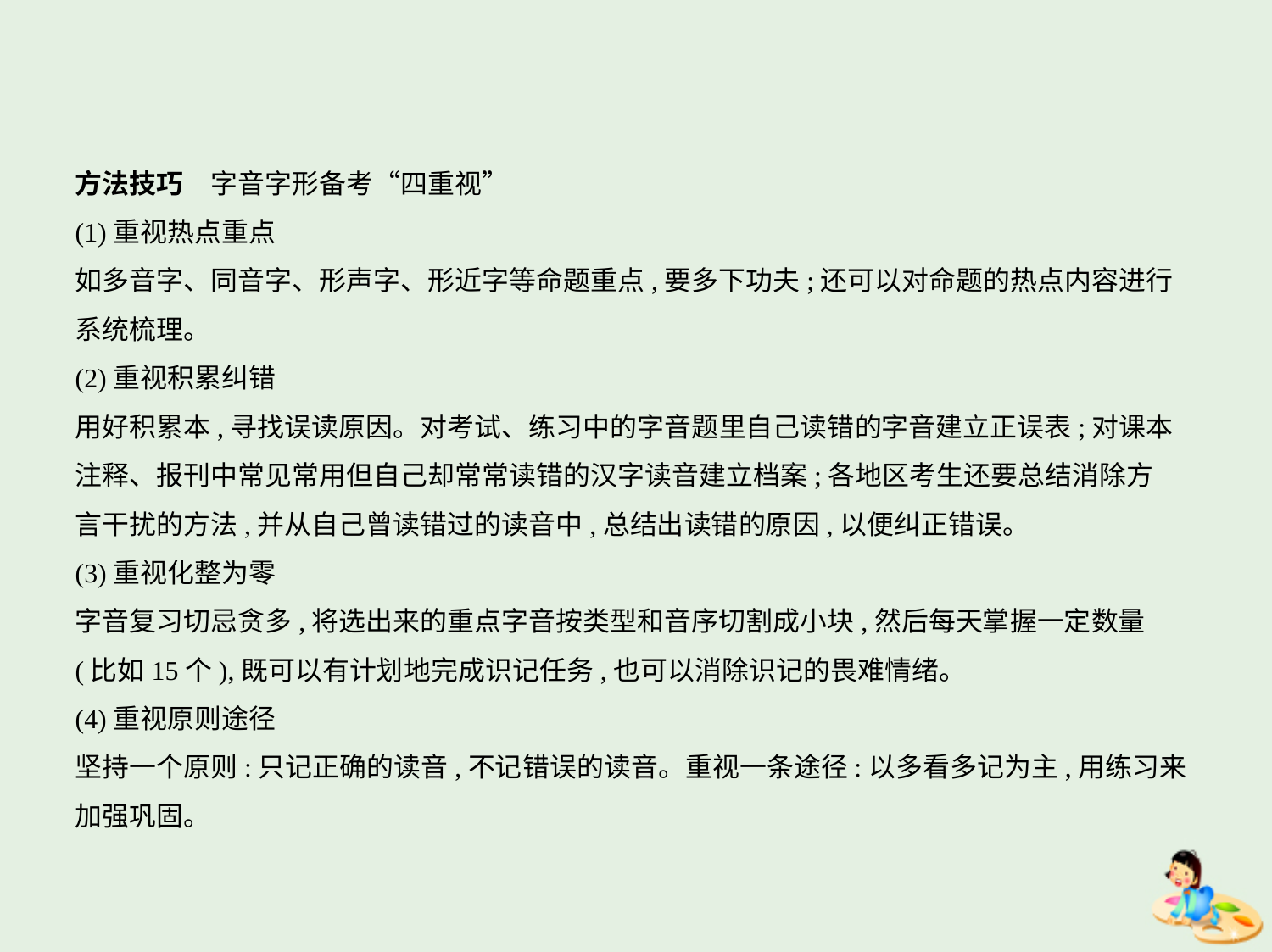

方法技巧　字音字形备考“四重视”
(1)重视热点重点
如多音字、同音字、形声字、形近字等命题重点,要多下功夫;还可以对命题的热点内容进行
系统梳理。
(2)重视积累纠错
用好积累本,寻找误读原因。对考试、练习中的字音题里自己读错的字音建立正误表;对课本
注释、报刊中常见常用但自己却常常读错的汉字读音建立档案;各地区考生还要总结消除方
言干扰的方法,并从自己曾读错过的读音中,总结出读错的原因,以便纠正错误。
(3)重视化整为零
字音复习切忌贪多,将选出来的重点字音按类型和音序切割成小块,然后每天掌握一定数量
(比如15个),既可以有计划地完成识记任务,也可以消除识记的畏难情绪。
(4)重视原则途径
坚持一个原则:只记正确的读音,不记错误的读音。重视一条途径:以多看多记为主,用练习来
加强巩固。